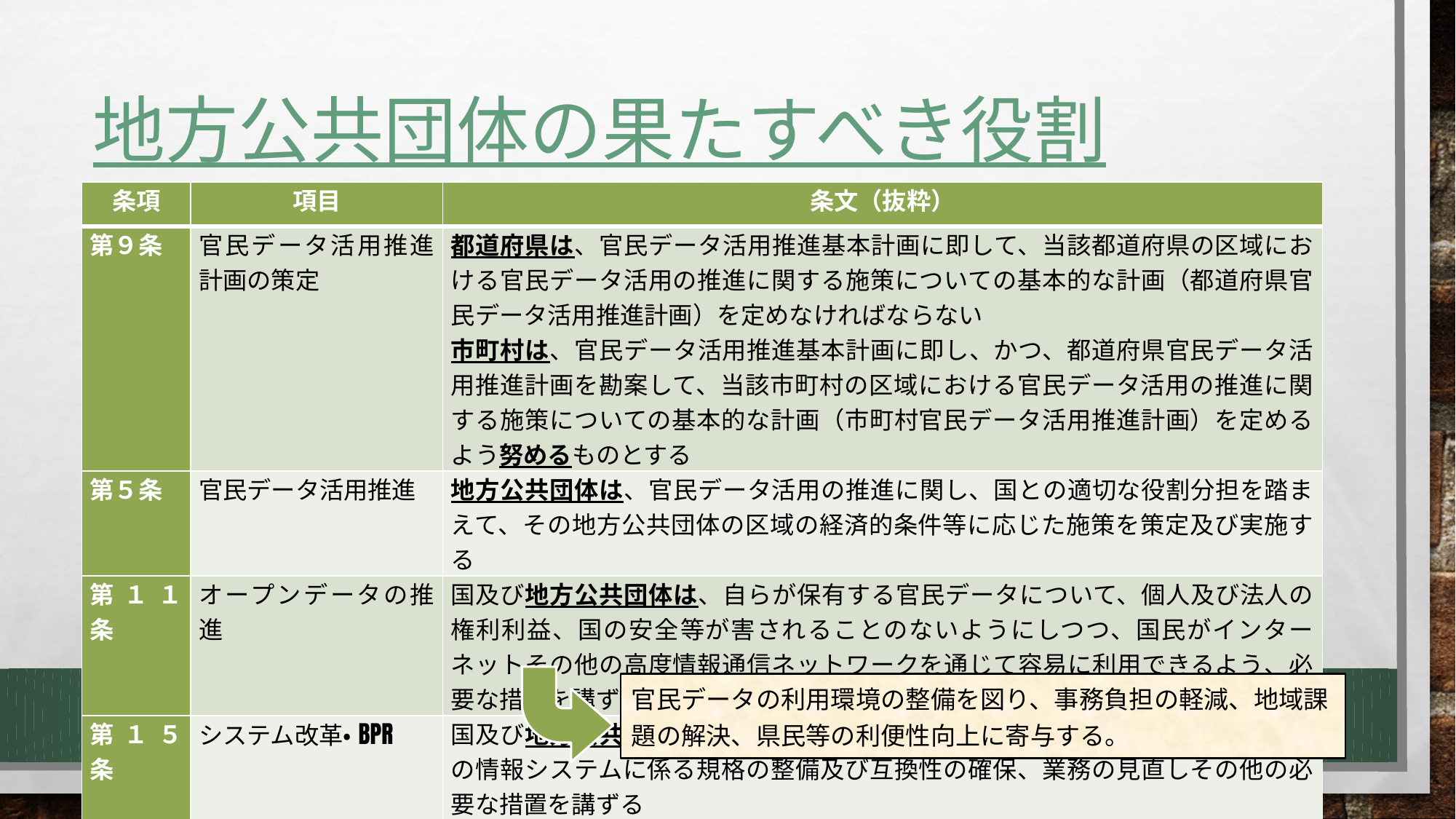

# 地方公共団体の果たすべき役割
| 条項 | 項目 | 条文（抜粋） |
| --- | --- | --- |
| 第９条 | 官民データ活用推進計画の策定 | 都道府県は、官民データ活用推進基本計画に即して、当該都道府県の区域における官民データ活用の推進に関する施策についての基本的な計画（都道府県官民データ活用推進計画）を定めなければならない 市町村は、官民データ活用推進基本計画に即し、かつ、都道府県官民データ活用推進計画を勘案して、当該市町村の区域における官民データ活用の推進に関する施策についての基本的な計画（市町村官民データ活用推進計画）を定めるよう努めるものとする |
| 第５条 | 官民データ活用推進 | 地方公共団体は、官民データ活用の推進に関し、国との適切な役割分担を踏まえて、その地方公共団体の区域の経済的条件等に応じた施策を策定及び実施する |
| 第１１条 | オープンデータの推進 | 国及び地方公共団体は、自らが保有する官民データについて、個人及び法人の権利利益、国の安全等が害されることのないようにしつつ、国民がインターネットその他の高度情報通信ネットワークを通じて容易に利用できるよう、必要な措置を講ずる |
| 第１５条 | システム改革・BPR | 国及び地方公共団体は、官民データ活用に資するため、相互に連携して、自らの情報システムに係る規格の整備及び互換性の確保、業務の見直しその他の必要な措置を講ずる |

官民データの利用環境の整備を図り、事務負担の軽減、地域課題の解決、県民等の利便性向上に寄与する。
5